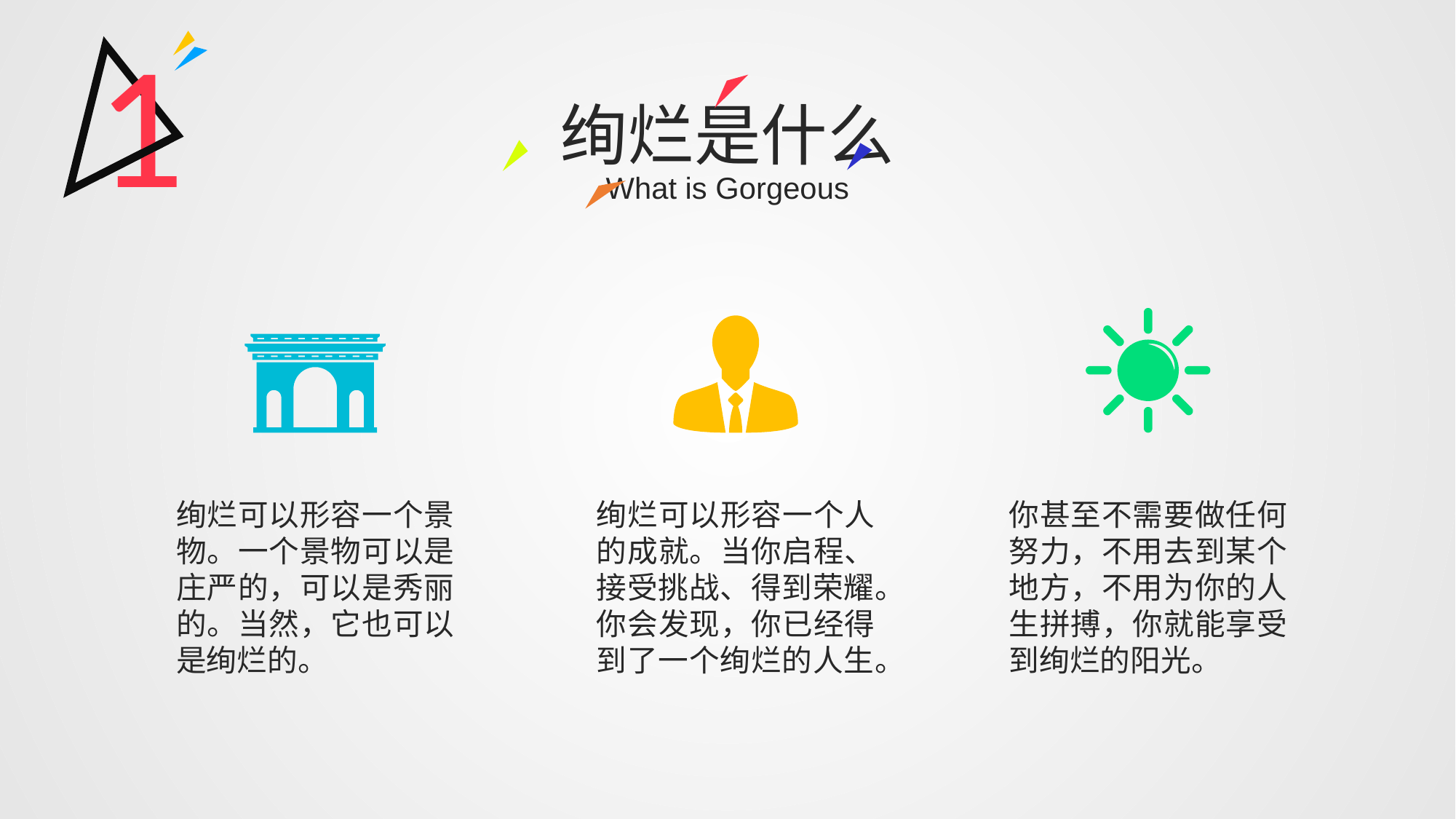

1

绚烂是什么
What is Gorgeous

绚烂可以形容一个景物。一个景物可以是庄严的，可以是秀丽的。当然，它也可以是绚烂的。
绚烂可以形容一个人的成就。当你启程、接受挑战、得到荣耀。你会发现，你已经得到了一个绚烂的人生。
你甚至不需要做任何努力，不用去到某个地方，不用为你的人生拼搏，你就能享受到绚烂的阳光。